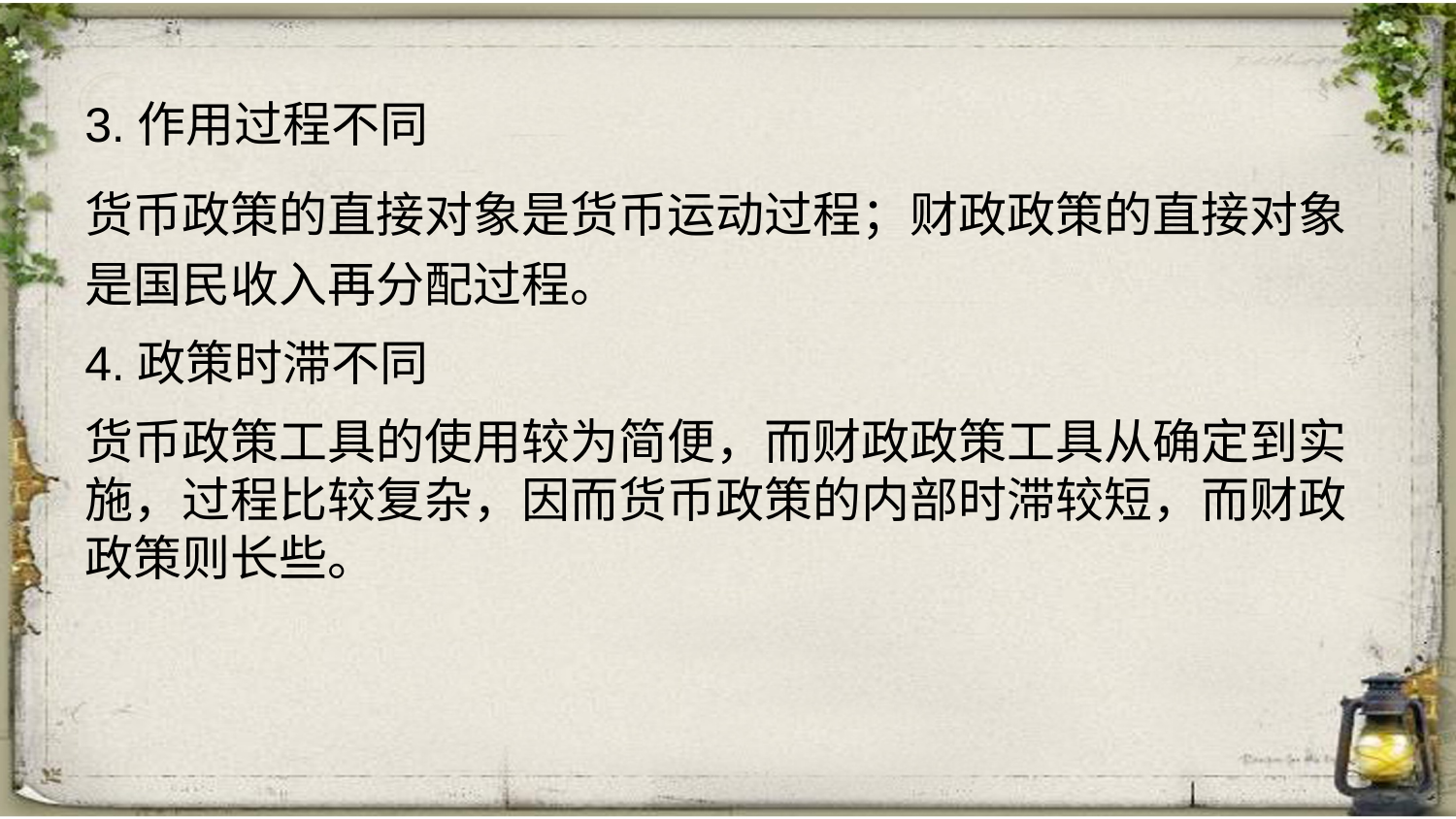

3.作用过程不同
货币政策的直接对象是货币运动过程；财政政策的直接对象是国民收入再分配过程。
4.政策时滞不同
货币政策工具的使用较为简便，而财政政策工具从确定到实施，过程比较复杂，因而货币政策的内部时滞较短，而财政政策则长些。